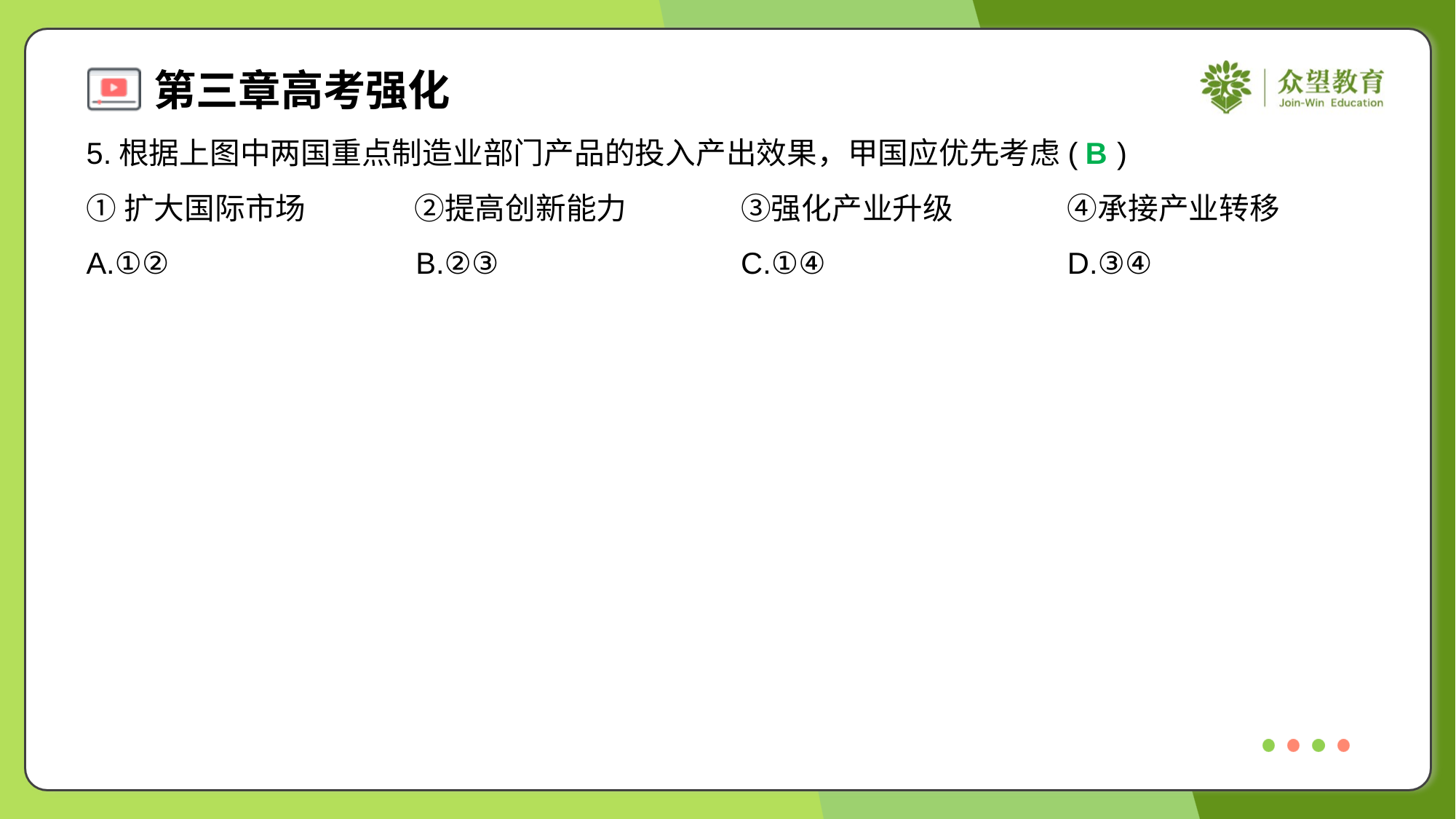

5.根据上图中两国重点制造业部门产品的投入产出效果，甲国应优先考虑(     )
B
①扩大国际市场	②提高创新能力	③强化产业升级	④承接产业转移
A.①②	B.②③	C.①④	D.③④